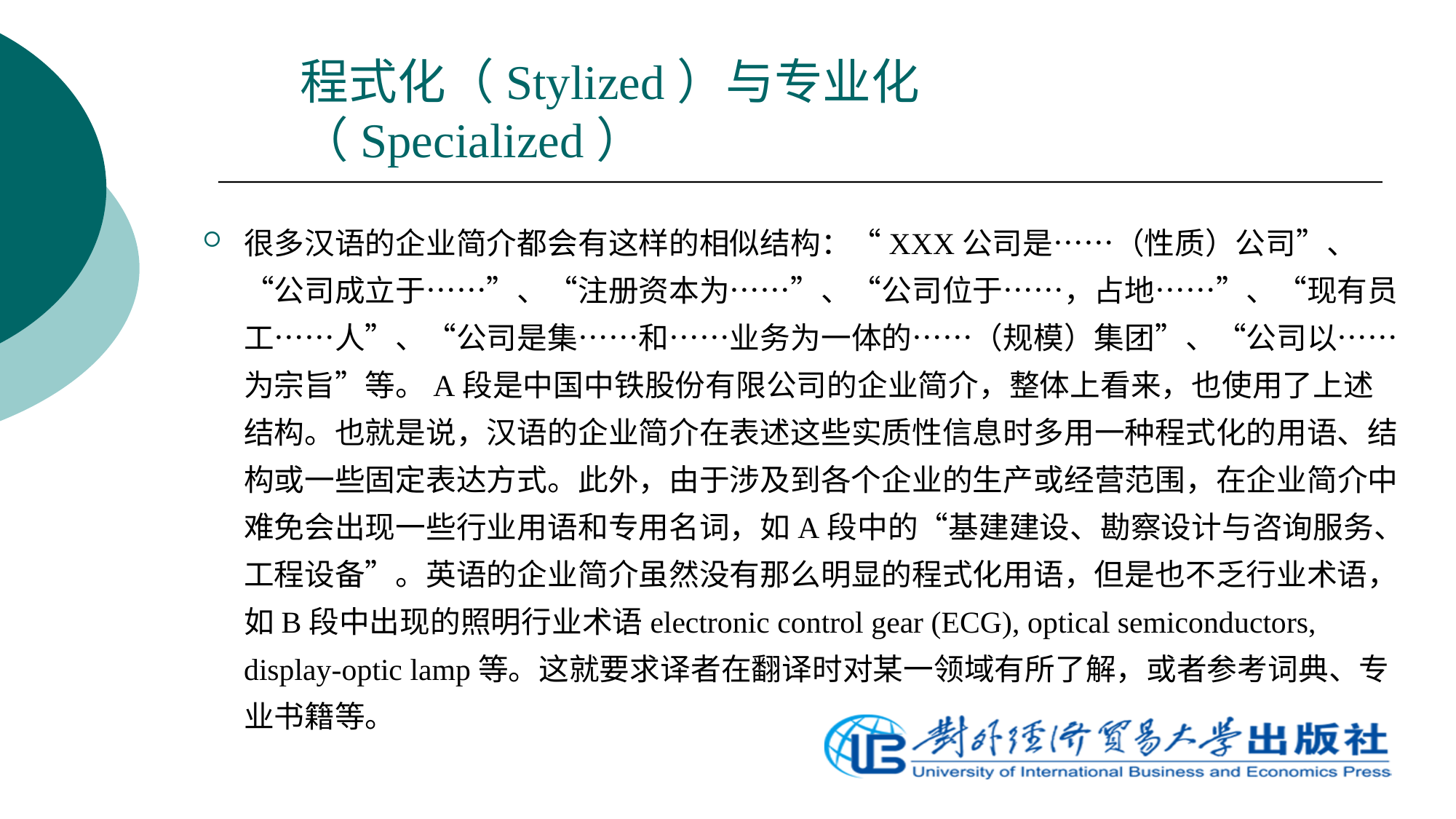

# 程式化（Stylized）与专业化（Specialized）
很多汉语的企业简介都会有这样的相似结构：“XXX公司是……（性质）公司”、“公司成立于……”、“注册资本为……”、“公司位于……，占地……”、“现有员工……人”、“公司是集……和……业务为一体的……（规模）集团”、“公司以……为宗旨”等。A段是中国中铁股份有限公司的企业简介，整体上看来，也使用了上述结构。也就是说，汉语的企业简介在表述这些实质性信息时多用一种程式化的用语、结构或一些固定表达方式。此外，由于涉及到各个企业的生产或经营范围，在企业简介中难免会出现一些行业用语和专用名词，如A段中的“基建建设、勘察设计与咨询服务、工程设备”。英语的企业简介虽然没有那么明显的程式化用语，但是也不乏行业术语，如B段中出现的照明行业术语electronic control gear (ECG), optical semiconductors, display-optic lamp等。这就要求译者在翻译时对某一领域有所了解，或者参考词典、专业书籍等。